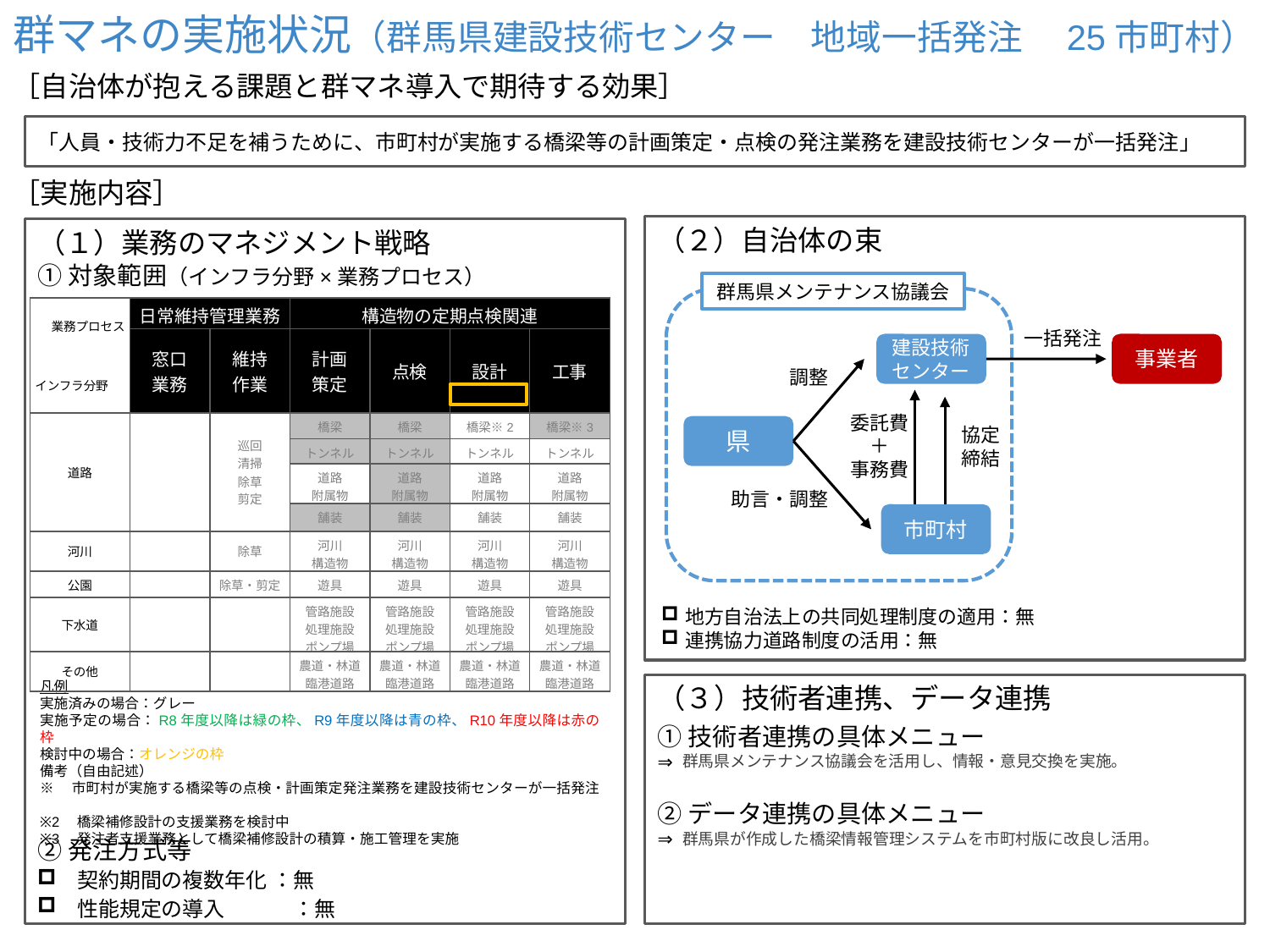

群マネの実施状況（群馬県建設技術センター　地域一括発注　25市町村）
| 業務プロセス インフラ分野 | 日常維持管理業務 |  | 構造物の定期点検関連 |  |  |  |
| --- | --- | --- | --- | --- | --- | --- |
|  | 窓口 業務 | 維持 作業 | 計画 策定 | 点検 | 設計 | 工事 |
| 道路 |  | 巡回 清掃 除草 剪定 | 橋梁 | 橋梁 | 橋梁 | 橋梁 |
|  |  |  | トンネル | トンネル | トンネル | トンネル |
|  |  |  | 道路 附属物 | 道路 附属物 | 道路 附属物 | 道路 附属物 |
|  |  |  | 舗装 | 舗装 | 舗装 | 舗装 |
| 河川 |  | 除草 | 河川 構造物 | 河川 構造物 | 河川 構造物 | 河川 構造物 |
| 公園 |  | 除草・剪定 | 遊具 | 遊具 | 遊具 | 遊具 |
| 下水道 |  |  | 管路施設 処理施設 ポンプ場 | 管路施設 処理施設 ポンプ場 | 管路施設 処理施設 ポンプ場 | 管路施設 処理施設 ポンプ場 |
| その他 |  |  | 農道・林道 臨港道路 | 農道・林道 臨港道路 | 農道・林道 臨港道路 | 農道・林道 臨港道路 |
［自治体が抱える課題と群マネ導入で期待する効果］
「人員・技術力不足を補うために、市町村が実施する橋梁等の計画策定・点検の発注業務を建設技術センターが一括発注」
［実施内容］
（２）自治体の束
（１）業務のマネジメント戦略
①対象範囲（インフラ分野×業務プロセス）
群馬県メンテナンス協議会

一括発注
建設技術センター
事業者
調整
委託費
＋
事務費
県
協定
締結
助言・調整
市町村
| 業務プロセス インフラ分野 | 日常維持管理業務 |  | 構造物の定期点検関連 |  |  |  |
| --- | --- | --- | --- | --- | --- | --- |
|  | 窓口 業務 | 維持 作業 | 計画 策定 | 点検 | 設計 | 工事 |
| 道路 |  | 巡回 清掃 除草 剪定 | 橋梁 | 橋梁 | 橋梁※2 | 橋梁※3 |
|  |  |  | トンネル | トンネル | トンネル | トンネル |
|  |  |  | 道路 附属物 | 道路 附属物 | 道路 附属物 | 道路 附属物 |
|  |  |  | 舗装 | 舗装 | 舗装 | 舗装 |
| 河川 |  | 除草 | 河川 構造物 | 河川 構造物 | 河川 構造物 | 河川 構造物 |
| 公園 |  | 除草・剪定 | 遊具 | 遊具 | 遊具 | 遊具 |
| 下水道 |  |  | 管路施設 処理施設 ポンプ場 | 管路施設 処理施設 ポンプ場 | 管路施設 処理施設 ポンプ場 | 管路施設 処理施設 ポンプ場 |
| その他 |  |  | 農道・林道 臨港道路 | 農道・林道 臨港道路 | 農道・林道 臨港道路 | 農道・林道 臨港道路 |

代行パターン
（他自治体分も含めて、契約は一本化）
A市
事業者
B町
共同発注パターン
（共同で事業者選定しつつ、契約は別々）
A市
事業者
B町
協議会パターン
（協議会名で発注手続きや契約）

A市
C町
B町
事業者
地方自治法上の共同処理制度の適用：無
連携協力道路制度の活用：無
凡例
実施済みの場合：グレー
実施予定の場合：R8年度以降は緑の枠、R9年度以降は青の枠、R10年度以降は赤の枠
検討中の場合：オレンジの枠
備考（自由記述）
※　市町村が実施する橋梁等の点検・計画策定発注業務を建設技術センターが一括発注
※2　橋梁補修設計の支援業務を検討中
※3　発注者支援業務として橋梁補修設計の積算・施工管理を実施
（３）技術者連携、データ連携
①技術者連携の具体メニュー
⇒

②データ連携の具体メニュー
⇒
群馬県メンテナンス協議会を活用し、情報・意見交換を実施。
群馬県が作成した橋梁情報管理システムを市町村版に改良し活用。
②発注方式等

契約期間の複数年化 ：無

性能規定の導入　　　 ：無